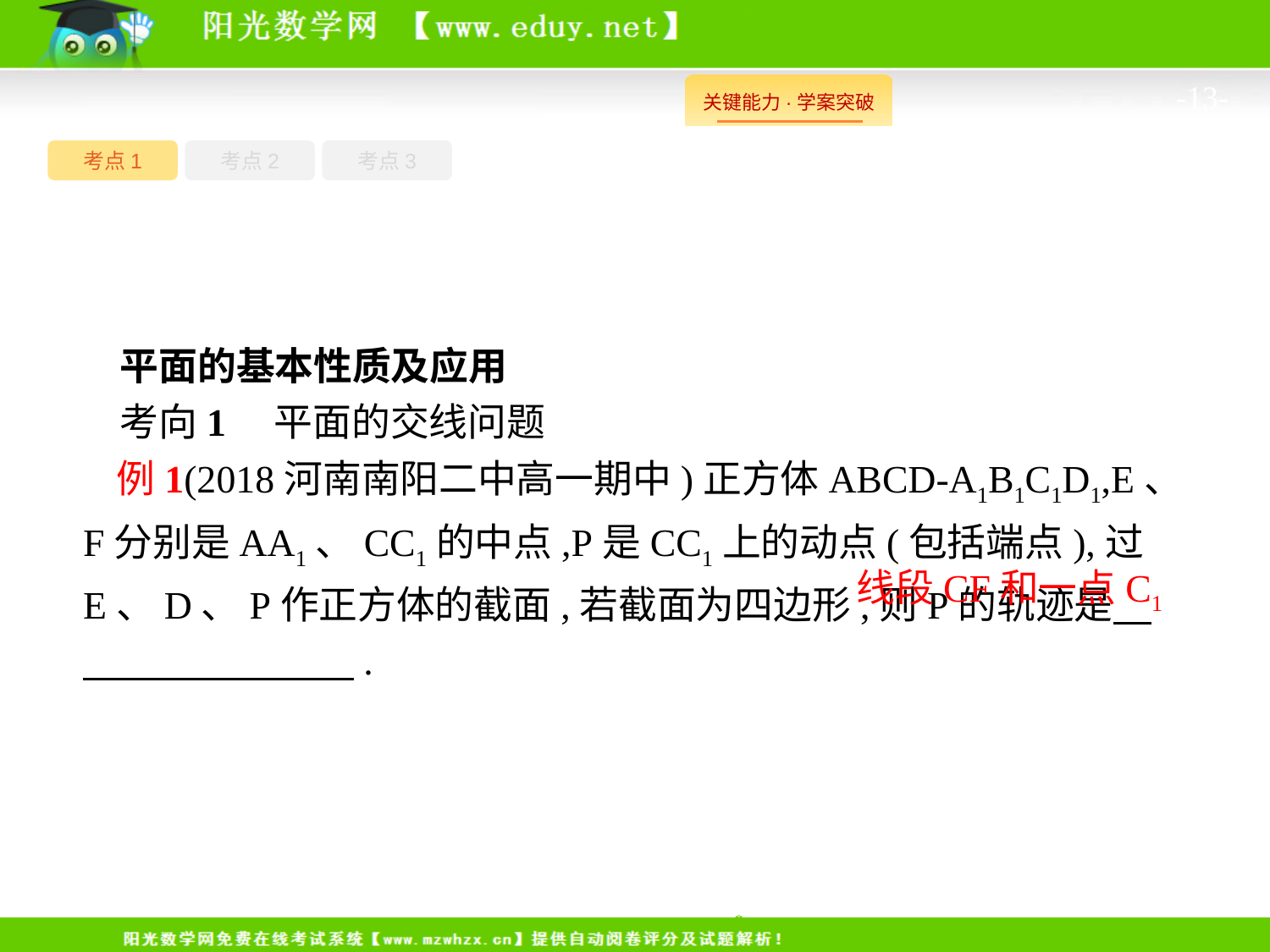

-13-
考点1
考点3
考点2
平面的基本性质及应用
考向1　平面的交线问题
例1(2018河南南阳二中高一期中)正方体ABCD-A1B1C1D1,E、F分别是AA1、CC1的中点,P是CC1上的动点(包括端点),过E、D、P作正方体的截面,若截面为四边形,则P的轨迹是　　　　　　　　.
线段CF和一点C1